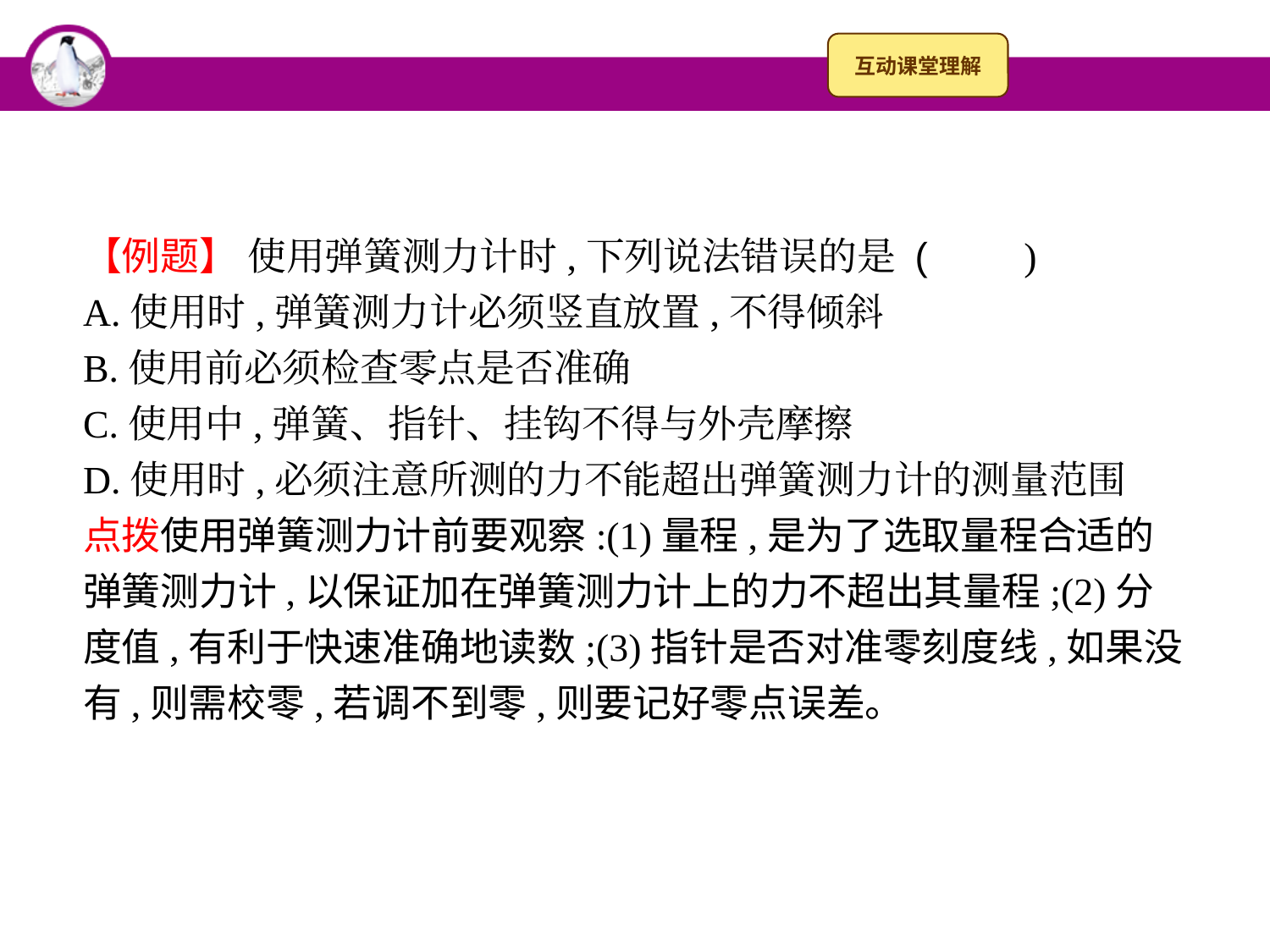

【例题】 使用弹簧测力计时,下列说法错误的是 (　　)
A.使用时,弹簧测力计必须竖直放置,不得倾斜
B.使用前必须检查零点是否准确
C.使用中,弹簧、指针、挂钩不得与外壳摩擦
D.使用时,必须注意所测的力不能超出弹簧测力计的测量范围
点拨使用弹簧测力计前要观察:(1)量程,是为了选取量程合适的弹簧测力计,以保证加在弹簧测力计上的力不超出其量程;(2)分度值,有利于快速准确地读数;(3)指针是否对准零刻度线,如果没有,则需校零,若调不到零,则要记好零点误差。